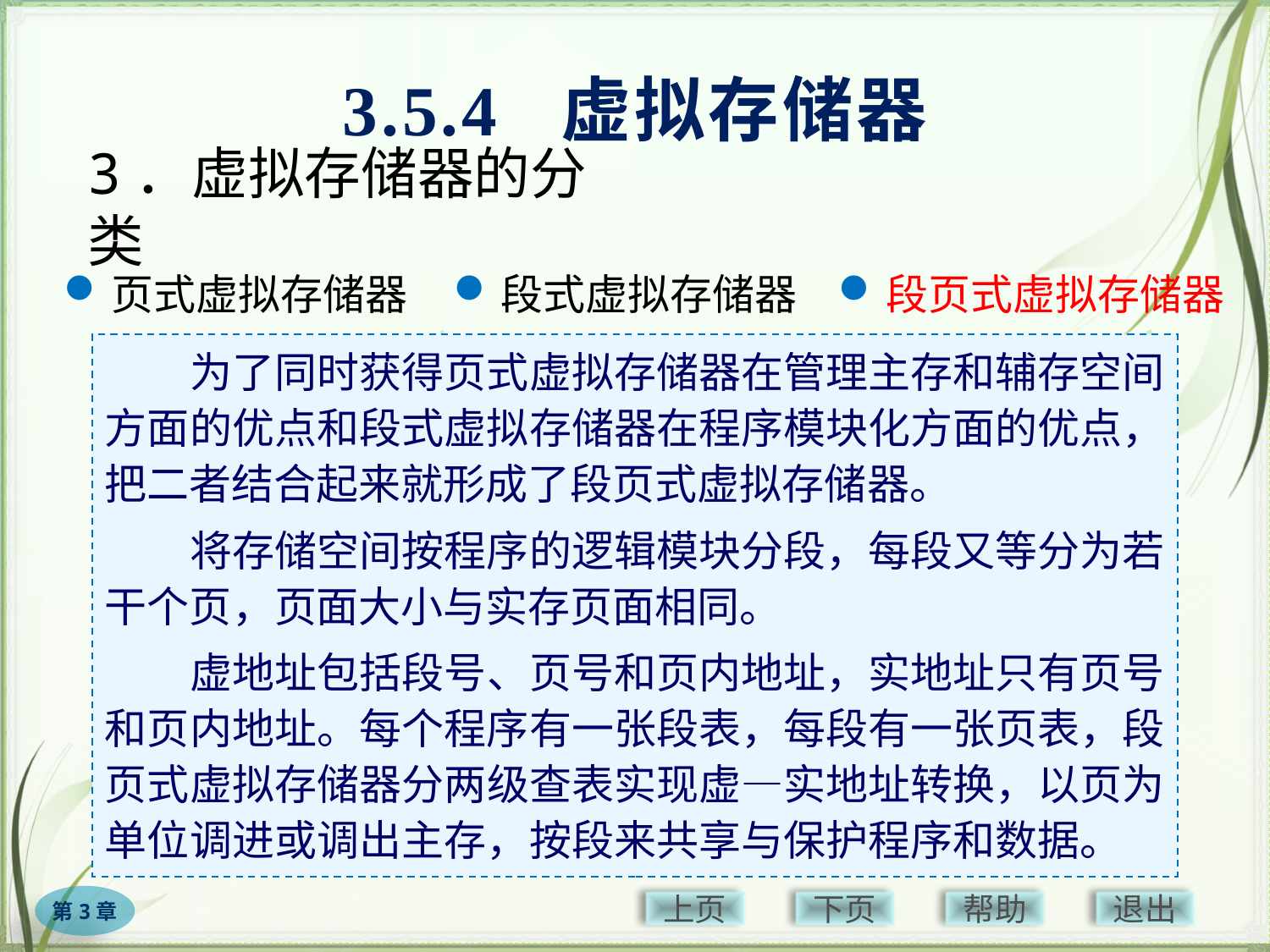

3.5.4  虚拟存储器
# 3．虚拟存储器的分类
页式虚拟存储器
段式虚拟存储器
段页式虚拟存储器
　　为了同时获得页式虚拟存储器在管理主存和辅存空间方面的优点和段式虚拟存储器在程序模块化方面的优点，把二者结合起来就形成了段页式虚拟存储器。
　　将存储空间按程序的逻辑模块分段，每段又等分为若干个页，页面大小与实存页面相同。
　　虚地址包括段号、页号和页内地址，实地址只有页号和页内地址。每个程序有一张段表，每段有一张页表，段页式虚拟存储器分两级查表实现虚—实地址转换，以页为单位调进或调出主存，按段来共享与保护程序和数据。